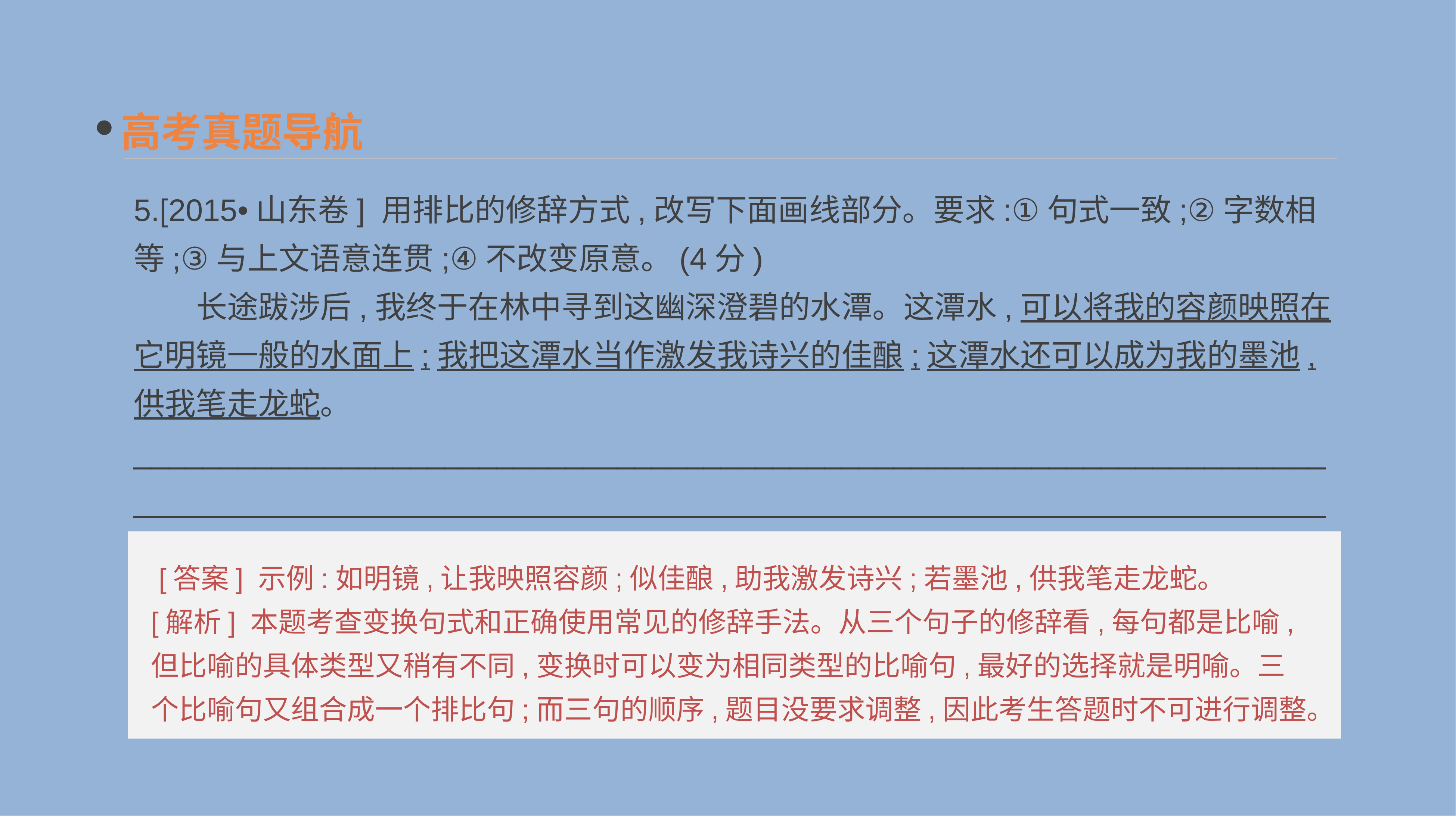

高考真题导航

5.[2015•山东卷] 用排比的修辞方式,改写下面画线部分。要求:①句式一致;②字数相等;③与上文语意连贯;④不改变原意。(4分)
　　长途跋涉后,我终于在林中寻到这幽深澄碧的水潭。这潭水,可以将我的容颜映照在它明镜一般的水面上;我把这潭水当作激发我诗兴的佳酿;这潭水还可以成为我的墨池,供我笔走龙蛇。
____________________________________________________________________________________________________________________________________________________________________________

 [答案] 示例:如明镜,让我映照容颜;似佳酿,助我激发诗兴;若墨池,供我笔走龙蛇。
[解析] 本题考查变换句式和正确使用常见的修辞手法。从三个句子的修辞看,每句都是比喻,但比喻的具体类型又稍有不同,变换时可以变为相同类型的比喻句,最好的选择就是明喻。三个比喻句又组合成一个排比句;而三句的顺序,题目没要求调整,因此考生答题时不可进行调整。